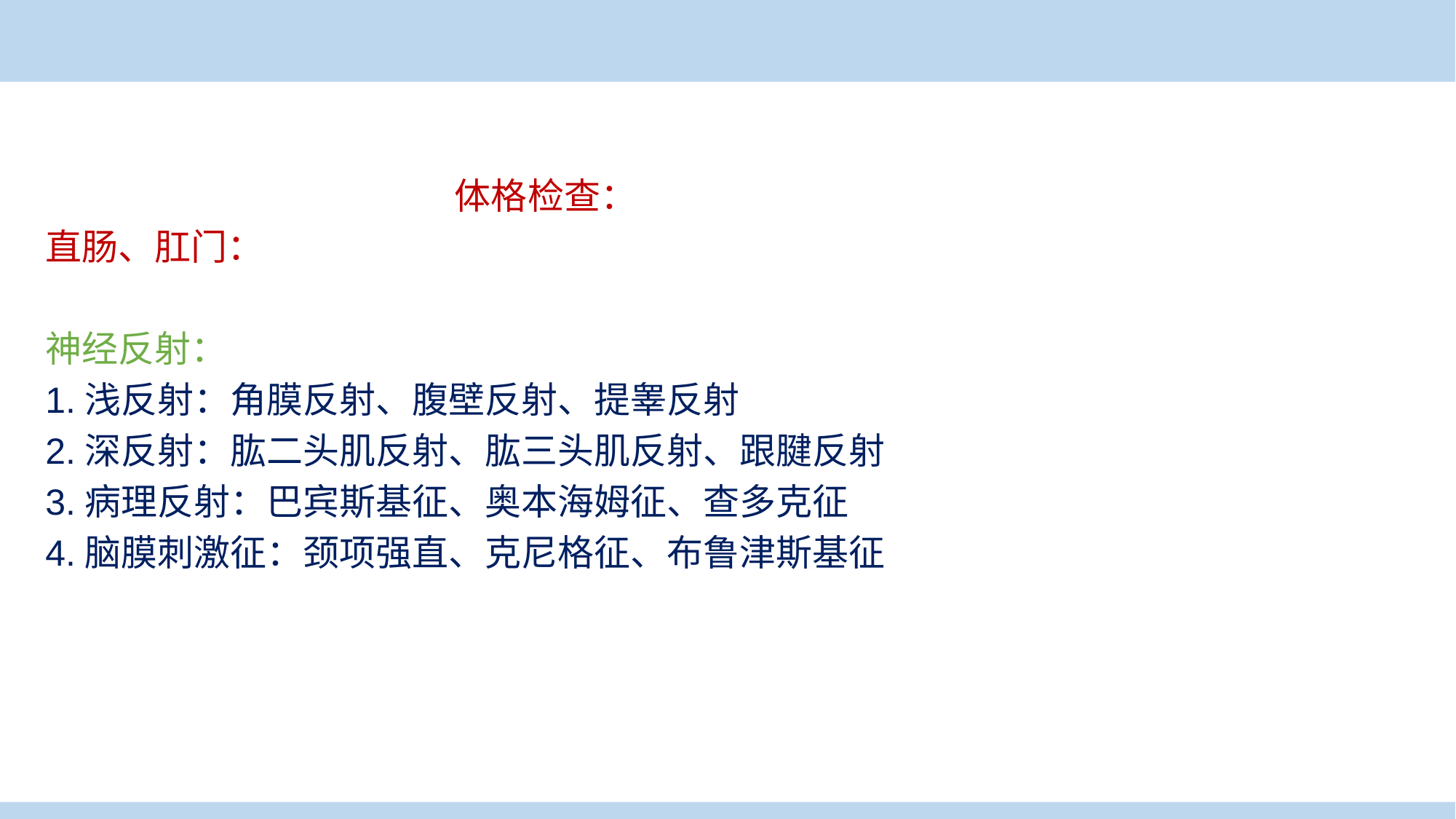

案例导入
体格检查：
直肠、肛门：

神经反射：
1.浅反射：角膜反射、腹壁反射、提睾反射
2.深反射：肱二头肌反射、肱三头肌反射、跟腱反射
3.病理反射：巴宾斯基征、奥本海姆征、查多克征
4.脑膜刺激征：颈项强直、克尼格征、布鲁津斯基征